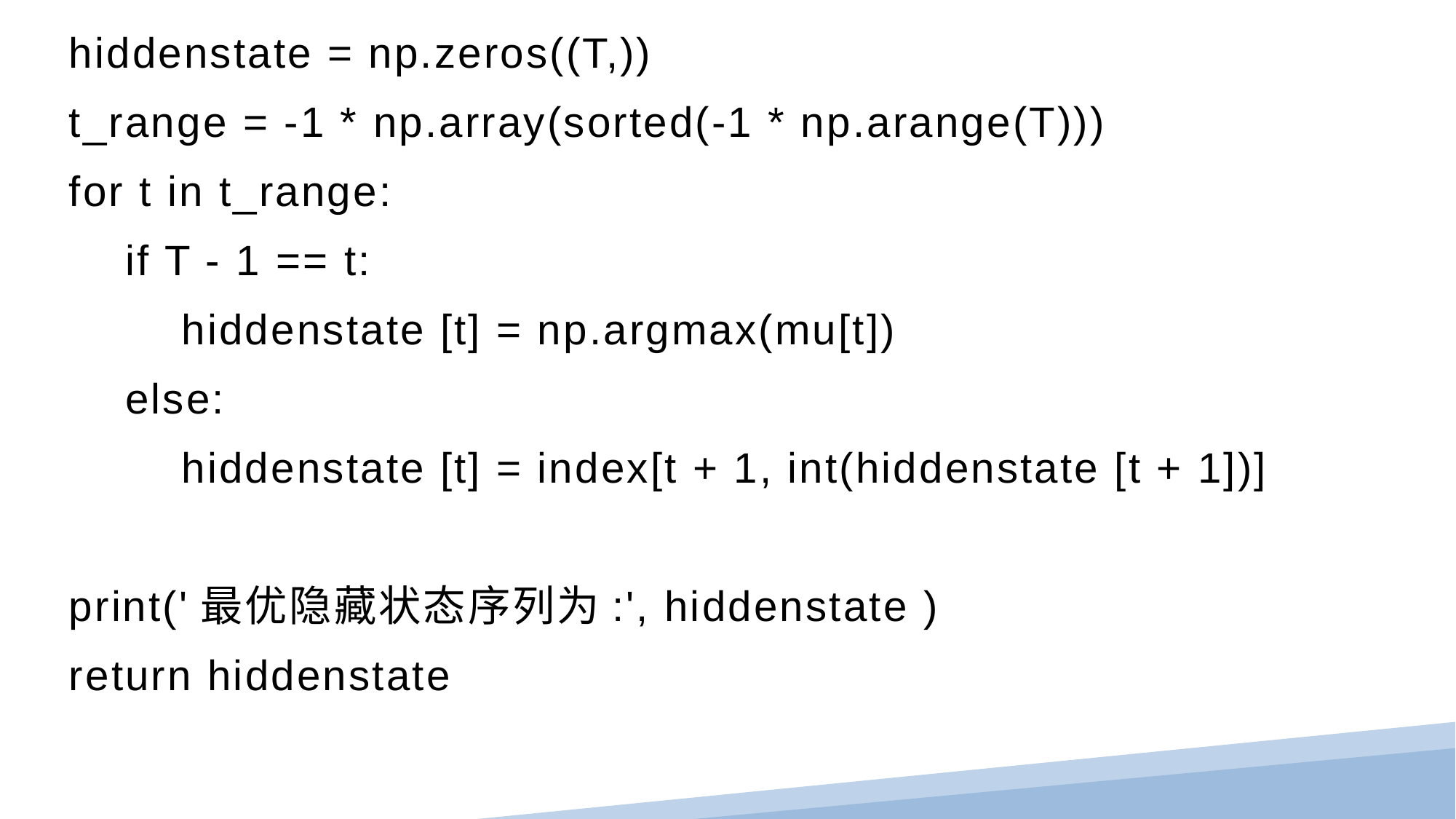

hiddenstate = np.zeros((T,))
    t_range = -1 * np.array(sorted(-1 * np.arange(T)))
    for t in t_range:
        if T - 1 == t:
            hiddenstate [t] = np.argmax(mu[t])
        else:
            hiddenstate [t] = index[t + 1, int(hiddenstate [t + 1])]

    print('最优隐藏状态序列为:', hiddenstate )
    return hiddenstate

13